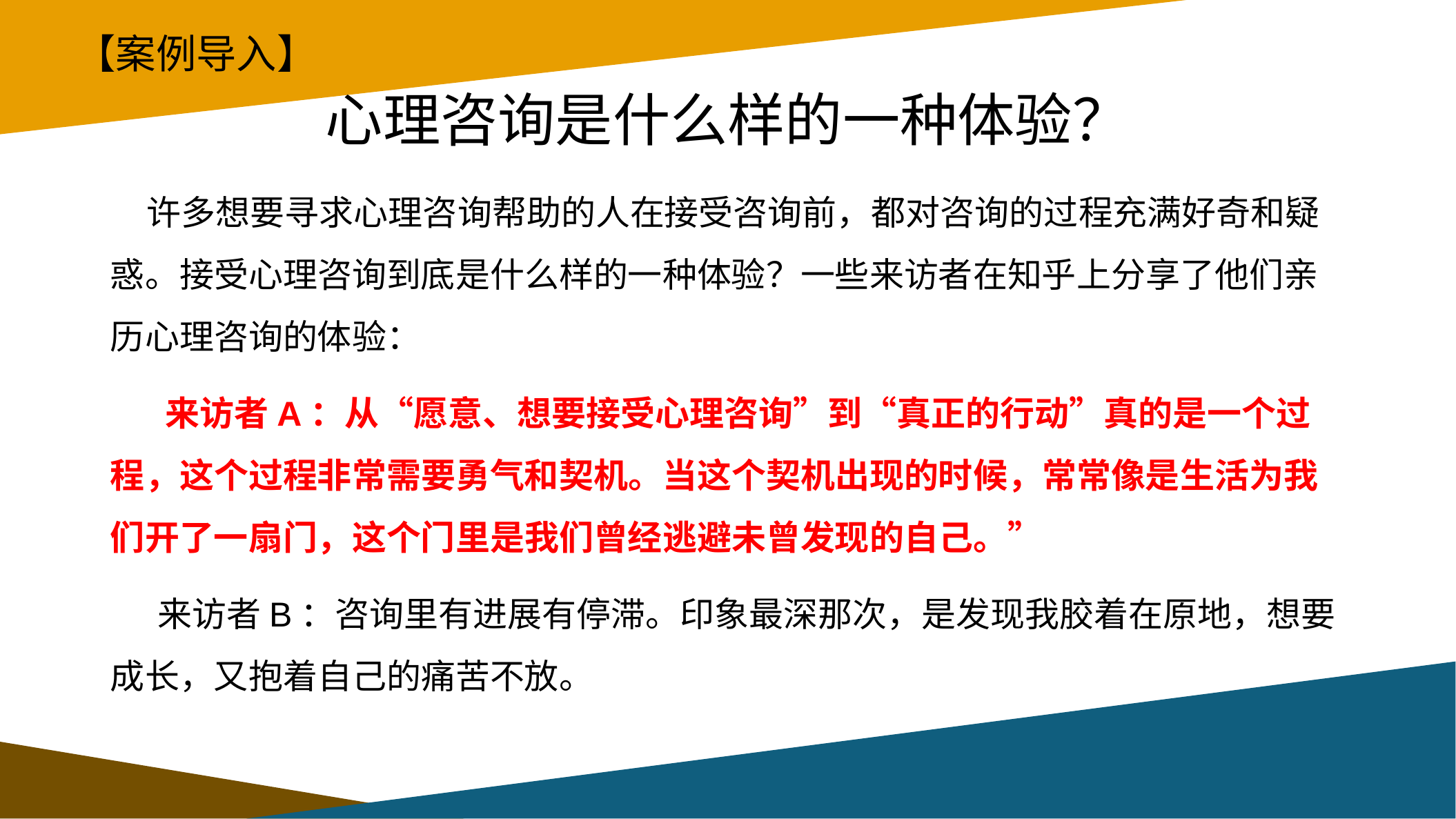

【案例导入】
# 心理咨询是什么样的一种体验？
      许多想要寻求心理咨询帮助的人在接受咨询前，都对咨询的过程充满好奇和疑惑。接受心理咨询到底是什么样的一种体验？一些来访者在知乎上分享了他们亲历心理咨询的体验：
      来访者A：从“愿意、想要接受心理咨询”到“真正的行动”真的是一个过程，这个过程非常需要勇气和契机。当这个契机出现的时候，常常像是生活为我们开了一扇门，这个门里是我们曾经逃避未曾发现的自己。”
     来访者B：咨询里有进展有停滞。印象最深那次，是发现我胶着在原地，想要成长，又抱着自己的痛苦不放。